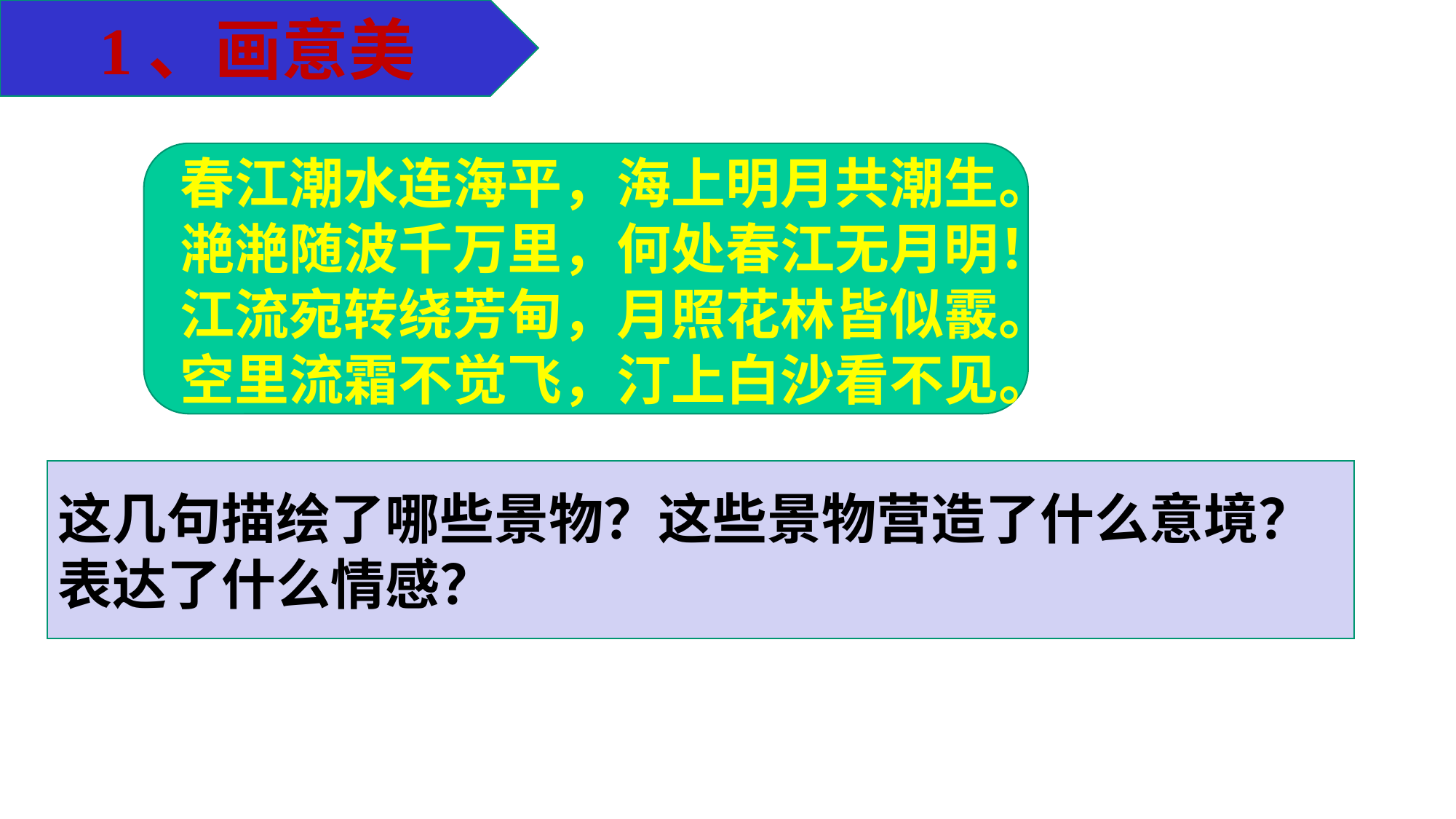

1、画意美

春江潮水连海平，海上明月共潮生。
滟滟随波千万里，何处春江无月明！
江流宛转绕芳甸，月照花林皆似霰。
空里流霜不觉飞，汀上白沙看不见。
这几句描绘了哪些景物？这些景物营造了什么意境？表达了什么情感？